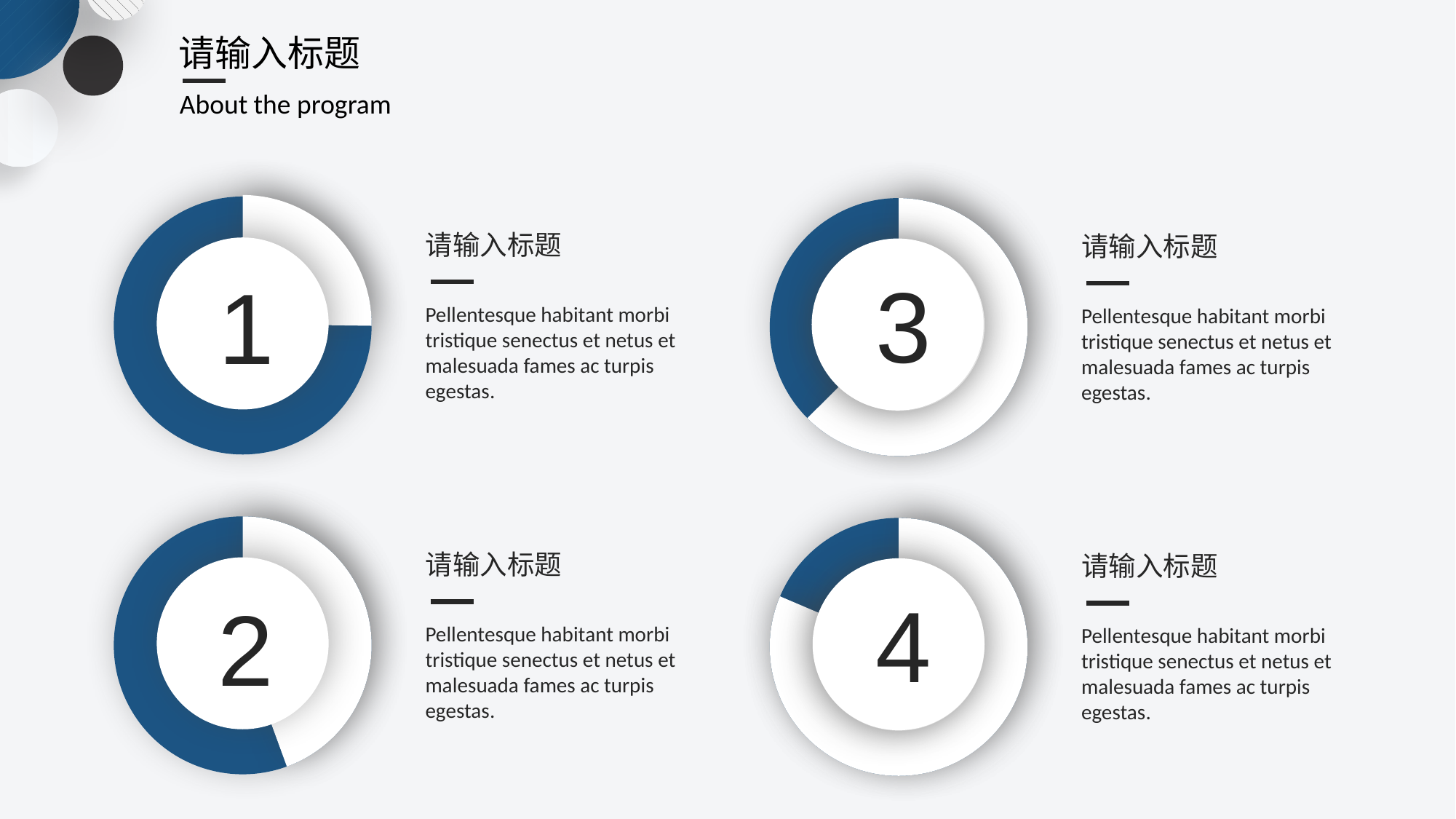

请输入标题

About the program

请输入标题
请输入标题

3
1
Pellentesque habitant morbi tristique senectus et netus et malesuada fames ac turpis egestas.
Pellentesque habitant morbi tristique senectus et netus et malesuada fames ac turpis egestas.

请输入标题
请输入标题

4
2
Pellentesque habitant morbi tristique senectus et netus et malesuada fames ac turpis egestas.
Pellentesque habitant morbi tristique senectus et netus et malesuada fames ac turpis egestas.